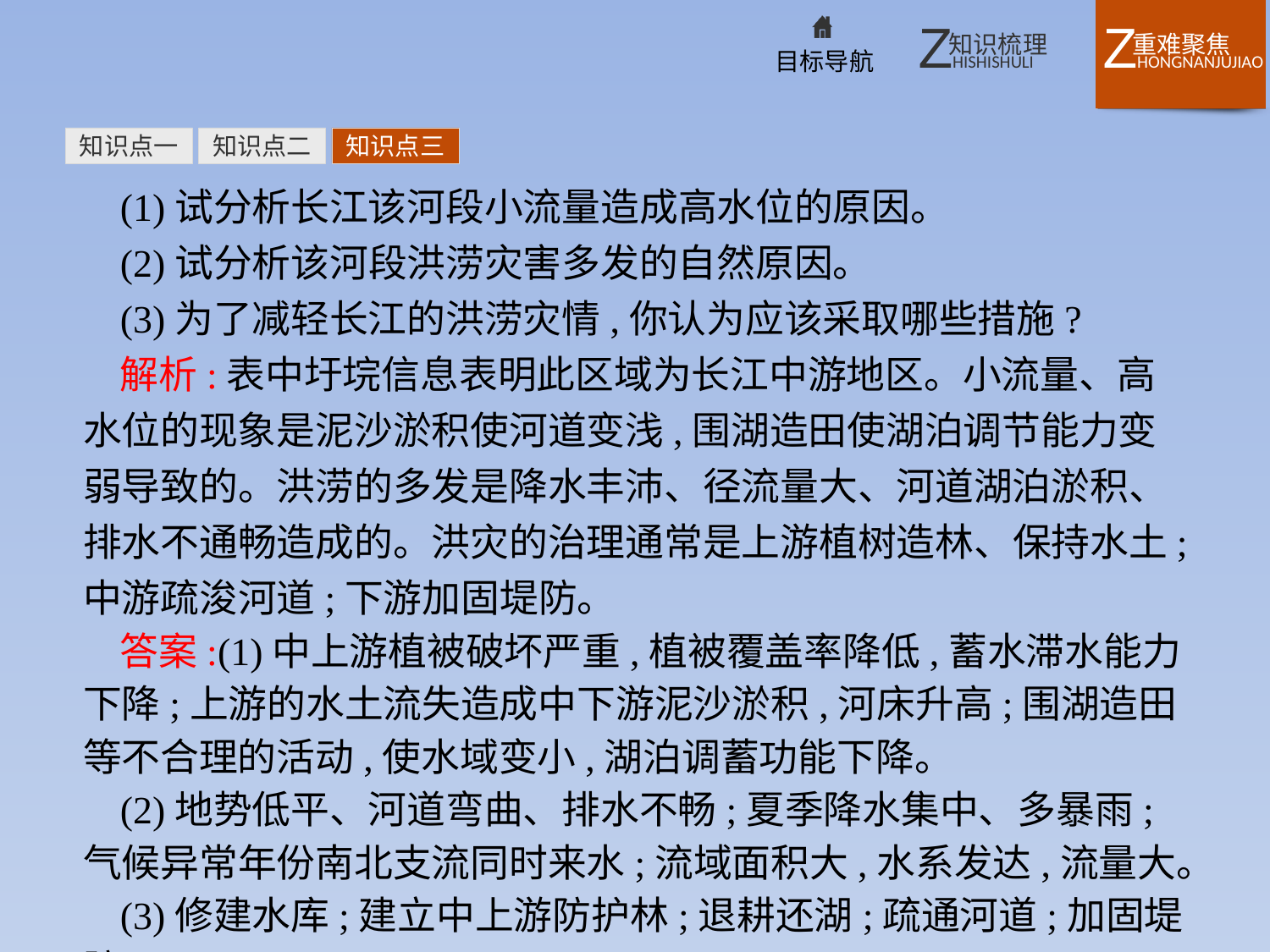

知识点一
知识点二
知识点三
(1)试分析长江该河段小流量造成高水位的原因。
(2)试分析该河段洪涝灾害多发的自然原因。
(3)为了减轻长江的洪涝灾情,你认为应该采取哪些措施?
解析:表中圩垸信息表明此区域为长江中游地区。小流量、高水位的现象是泥沙淤积使河道变浅,围湖造田使湖泊调节能力变弱导致的。洪涝的多发是降水丰沛、径流量大、河道湖泊淤积、排水不通畅造成的。洪灾的治理通常是上游植树造林、保持水土;中游疏浚河道;下游加固堤防。
答案:(1)中上游植被破坏严重,植被覆盖率降低,蓄水滞水能力下降;上游的水土流失造成中下游泥沙淤积,河床升高;围湖造田等不合理的活动,使水域变小,湖泊调蓄功能下降。
(2)地势低平、河道弯曲、排水不畅;夏季降水集中、多暴雨;气候异常年份南北支流同时来水;流域面积大,水系发达,流量大。
(3)修建水库;建立中上游防护林;退耕还湖;疏通河道;加固堤防。